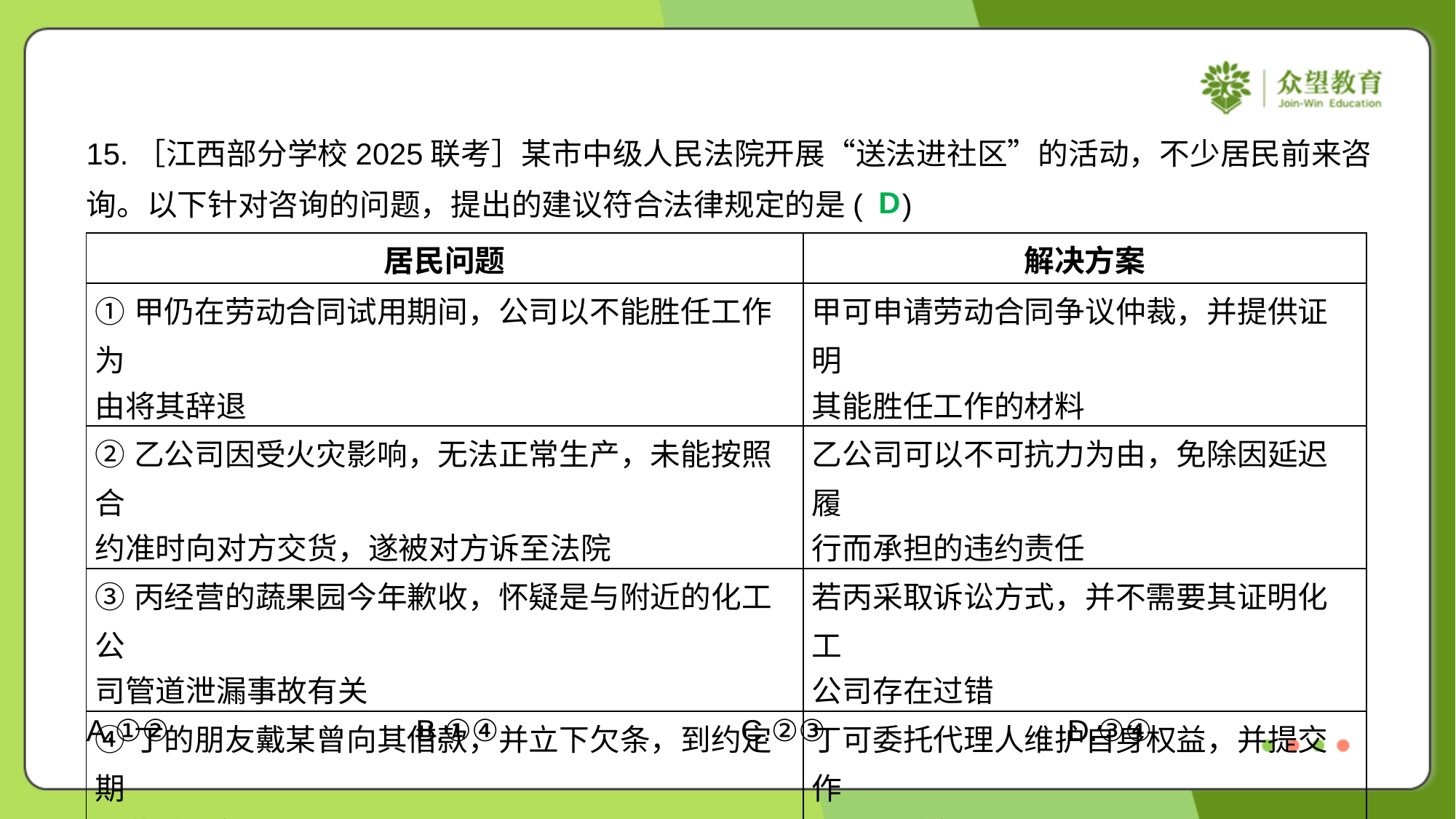

15.［江西部分学校2025联考］某市中级人民法院开展“送法进社区”的活动，不少居民前来咨
询。以下针对咨询的问题，提出的建议符合法律规定的是(     )
D
| 居民问题 | 解决方案 |
| --- | --- |
| ①甲仍在劳动合同试用期间，公司以不能胜任工作为 由将其辞退 | 甲可申请劳动合同争议仲裁，并提供证明 其能胜任工作的材料 |
| ②乙公司因受火灾影响，无法正常生产，未能按照合 约准时向对方交货，遂被对方诉至法院 | 乙公司可以不可抗力为由，免除因延迟履 行而承担的违约责任 |
| ③丙经营的蔬果园今年歉收，怀疑是与附近的化工公 司管道泄漏事故有关 | 若丙采取诉讼方式，并不需要其证明化工 公司存在过错 |
| ④丁的朋友戴某曾向其借款，并立下欠条，到约定期 限戴某拖欠不还 | 丁可委托代理人维护自身权益，并提交作 为书证的欠条 |
A.①②	B.①④	C.②③	D.③④